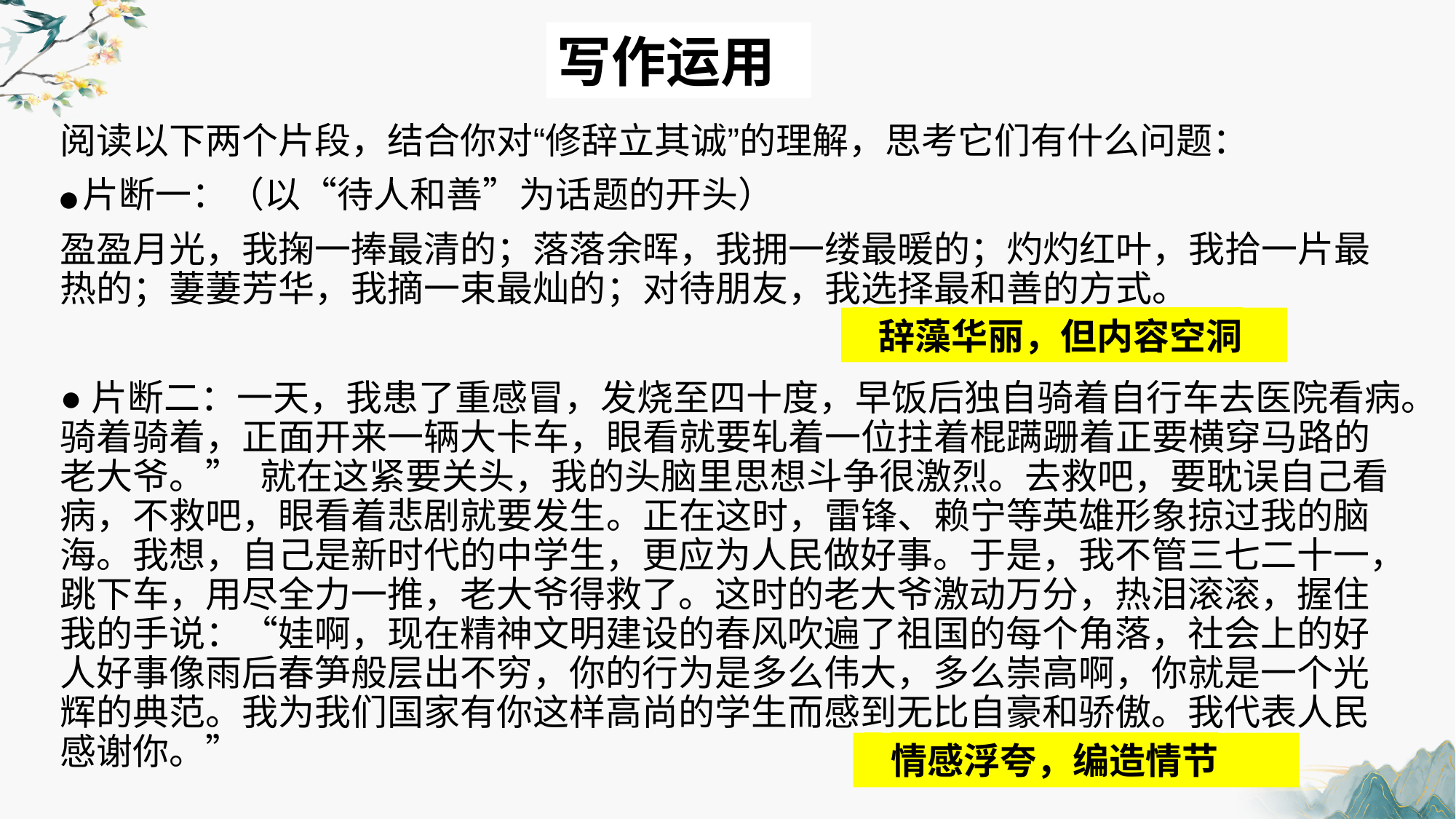

写作运用
阅读以下两个片段，结合你对“修辞立其诚”的理解，思考它们有什么问题：
●片断一：（以“待人和善”为话题的开头）
盈盈月光，我掬一捧最清的；落落余晖，我拥一缕最暖的；灼灼红叶，我拾一片最热的；萋萋芳华，我摘一束最灿的；对待朋友，我选择最和善的方式。

●片断二：一天，我患了重感冒，发烧至四十度，早饭后独自骑着自行车去医院看病。骑着骑着，正面开来一辆大卡车，眼看就要轧着一位拄着棍蹒跚着正要横穿马路的老大爷。” 就在这紧要关头，我的头脑里思想斗争很激烈。去救吧，要耽误自己看病，不救吧，眼看着悲剧就要发生。正在这时，雷锋、赖宁等英雄形象掠过我的脑海。我想，自己是新时代的中学生，更应为人民做好事。于是，我不管三七二十一，跳下车，用尽全力一推，老大爷得救了。这时的老大爷激动万分，热泪滚滚，握住我的手说：“娃啊，现在精神文明建设的春风吹遍了祖国的每个角落，社会上的好人好事像雨后春笋般层出不穷，你的行为是多么伟大，多么崇高啊，你就是一个光辉的典范。我为我们国家有你这样高尚的学生而感到无比自豪和骄傲。我代表人民感谢你。”
 辞藻华丽，但内容空洞
 情感浮夸，编造情节